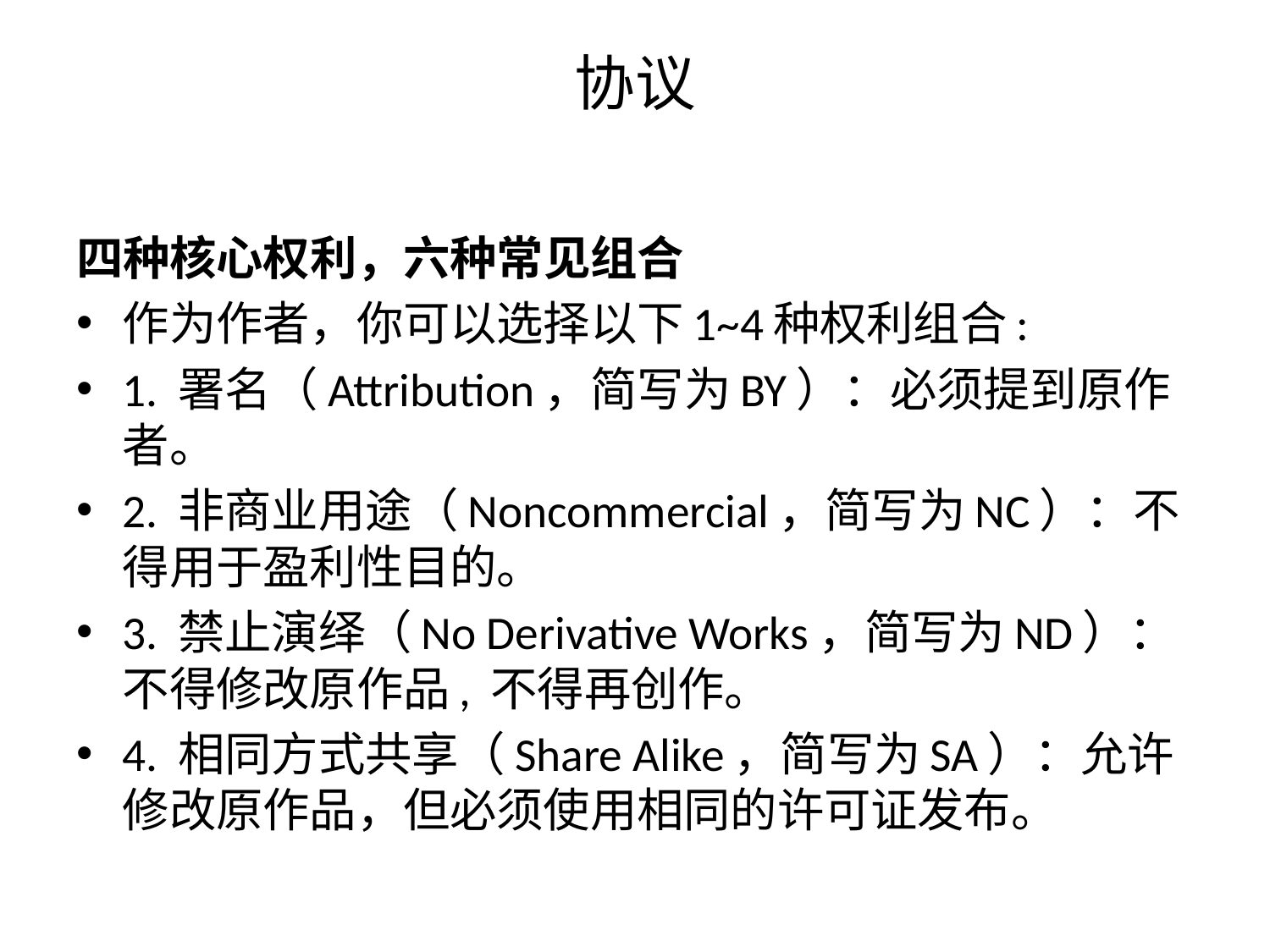

# 协议
四种核心权利，六种常见组合
作为作者，你可以选择以下1~4种权利组合:
1. 署名（Attribution，简写为BY）：必须提到原作者。
2. 非商业用途（Noncommercial，简写为NC）：不得用于盈利性目的。
3. 禁止演绎（No Derivative Works，简写为ND）：不得修改原作品, 不得再创作。
4. 相同方式共享（Share Alike，简写为SA）：允许修改原作品，但必须使用相同的许可证发布。